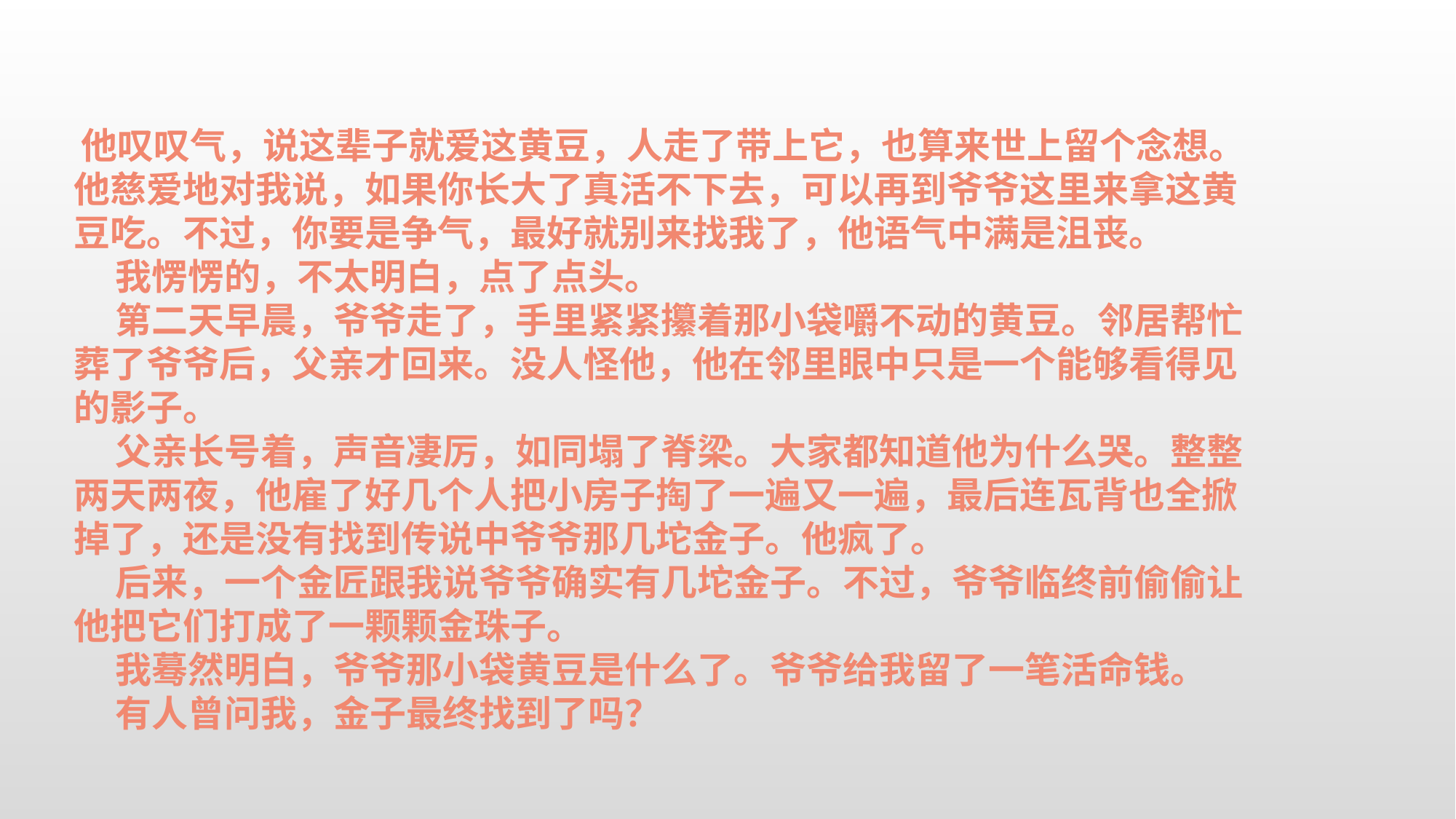

他叹叹气，说这辈子就爱这黄豆，人走了带上它，也算来世上留个念想。他慈爱地对我说，如果你长大了真活不下去，可以再到爷爷这里来拿这黄豆吃。不过，你要是争气，最好就别来找我了，他语气中满是沮丧。
    我愣愣的，不太明白，点了点头。
    第二天早晨，爷爷走了，手里紧紧攥着那小袋嚼不动的黄豆。邻居帮忙葬了爷爷后，父亲才回来。没人怪他，他在邻里眼中只是一个能够看得见的影子。
    父亲长号着，声音凄厉，如同塌了脊梁。大家都知道他为什么哭。整整两天两夜，他雇了好几个人把小房子掏了一遍又一遍，最后连瓦背也全掀掉了，还是没有找到传说中爷爷那几坨金子。他疯了。
    后来，一个金匠跟我说爷爷确实有几坨金子。不过，爷爷临终前偷偷让他把它们打成了一颗颗金珠子。
    我蓦然明白，爷爷那小袋黄豆是什么了。爷爷给我留了一笔活命钱。
    有人曾问我，金子最终找到了吗？